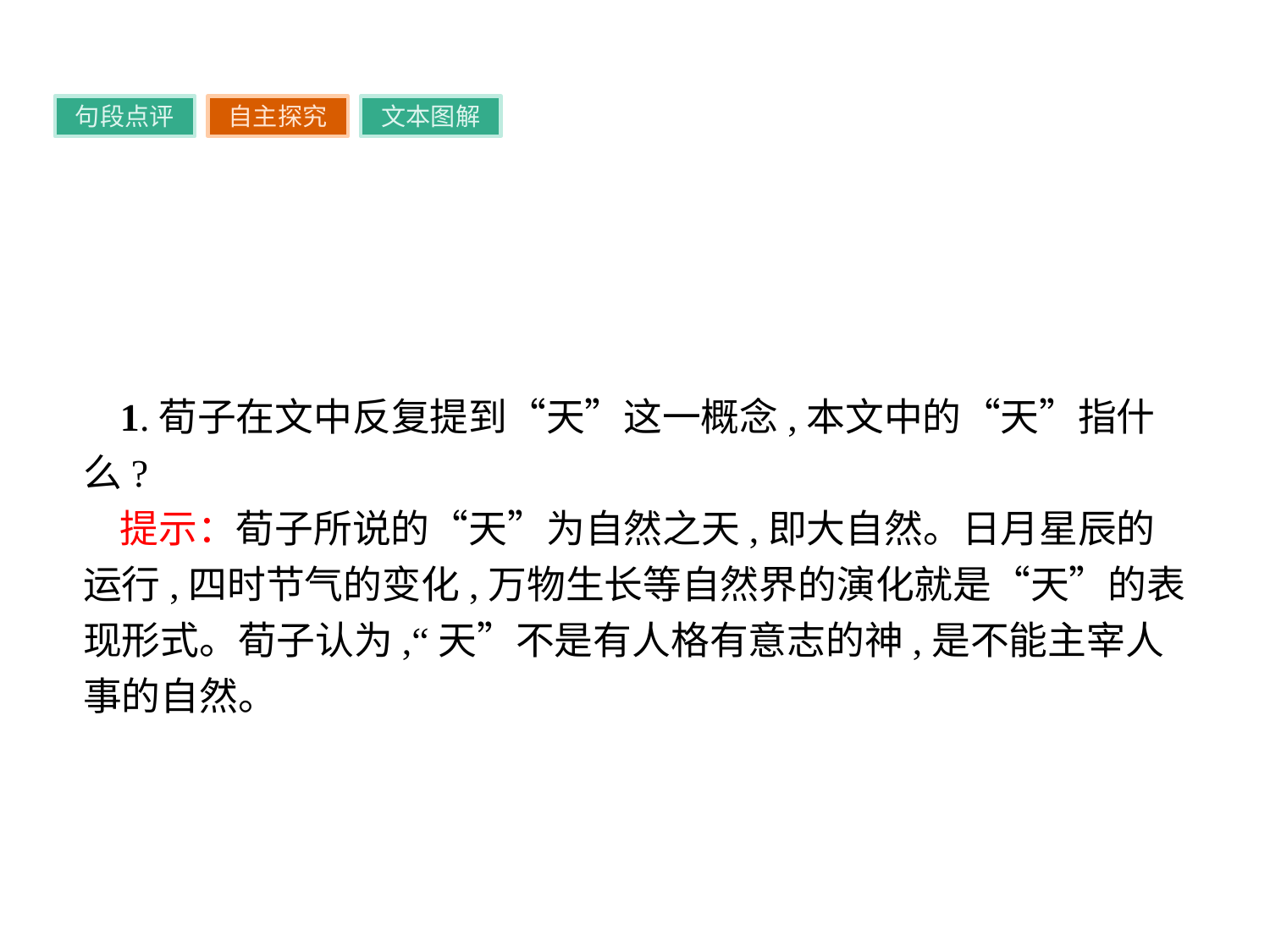

句段点评
自主探究
文本图解
1.荀子在文中反复提到“天”这一概念,本文中的“天”指什么?
提示：荀子所说的“天”为自然之天,即大自然。日月星辰的运行,四时节气的变化,万物生长等自然界的演化就是“天”的表现形式。荀子认为,“天”不是有人格有意志的神,是不能主宰人事的自然。